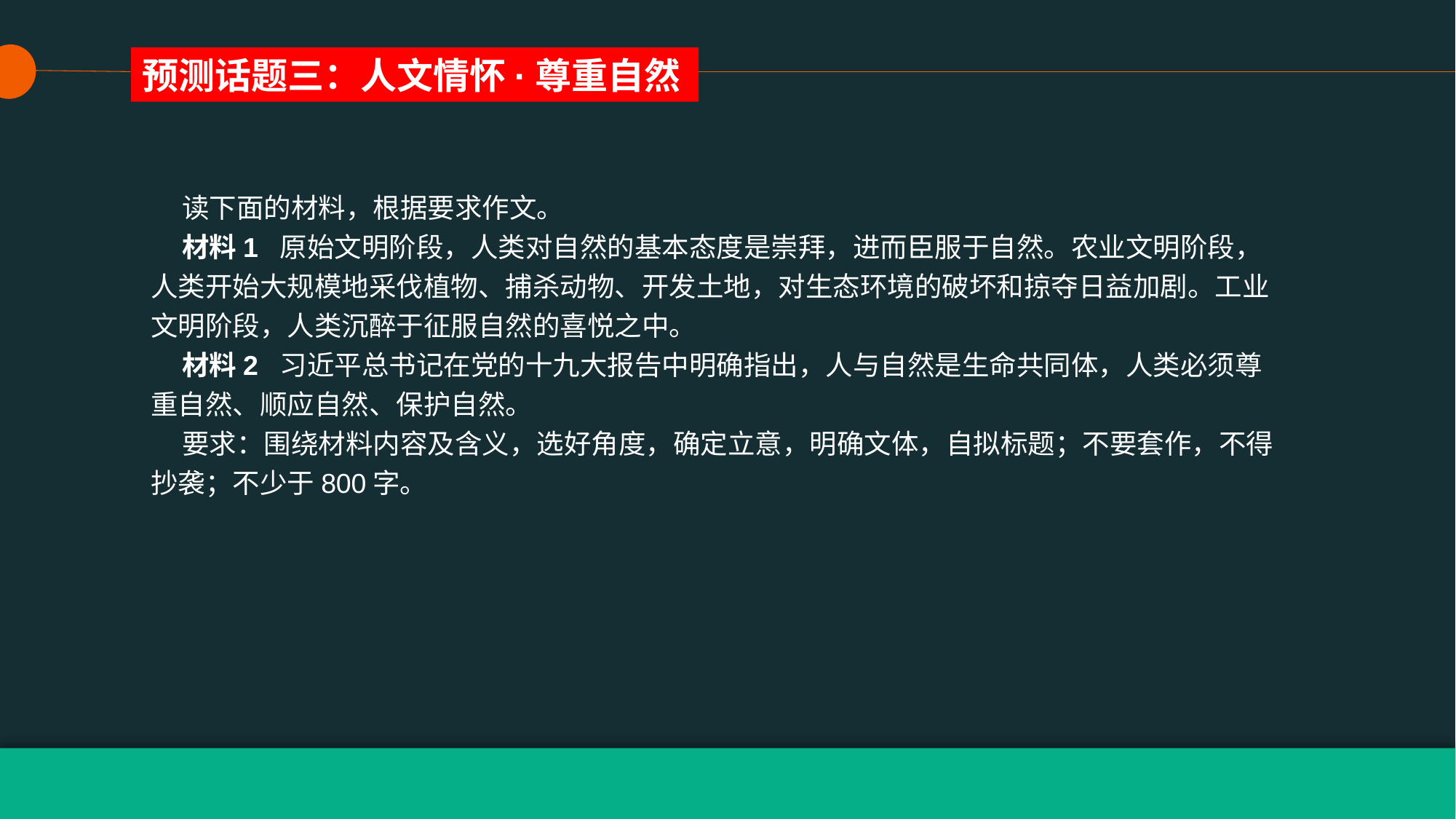

预测话题三：人文情怀·尊重自然
    读下面的材料，根据要求作文。
    材料1  原始文明阶段，人类对自然的基本态度是崇拜，进而臣服于自然。农业文明阶段，人类开始大规模地采伐植物、捕杀动物、开发土地，对生态环境的破坏和掠夺日益加剧。工业文明阶段，人类沉醉于征服自然的喜悦之中。
    材料2  习近平总书记在党的十九大报告中明确指出，人与自然是生命共同体，人类必须尊重自然、顺应自然、保护自然。
    要求：围绕材料内容及含义，选好角度，确定立意，明确文体，自拟标题；不要套作，不得抄袭；不少于800字。